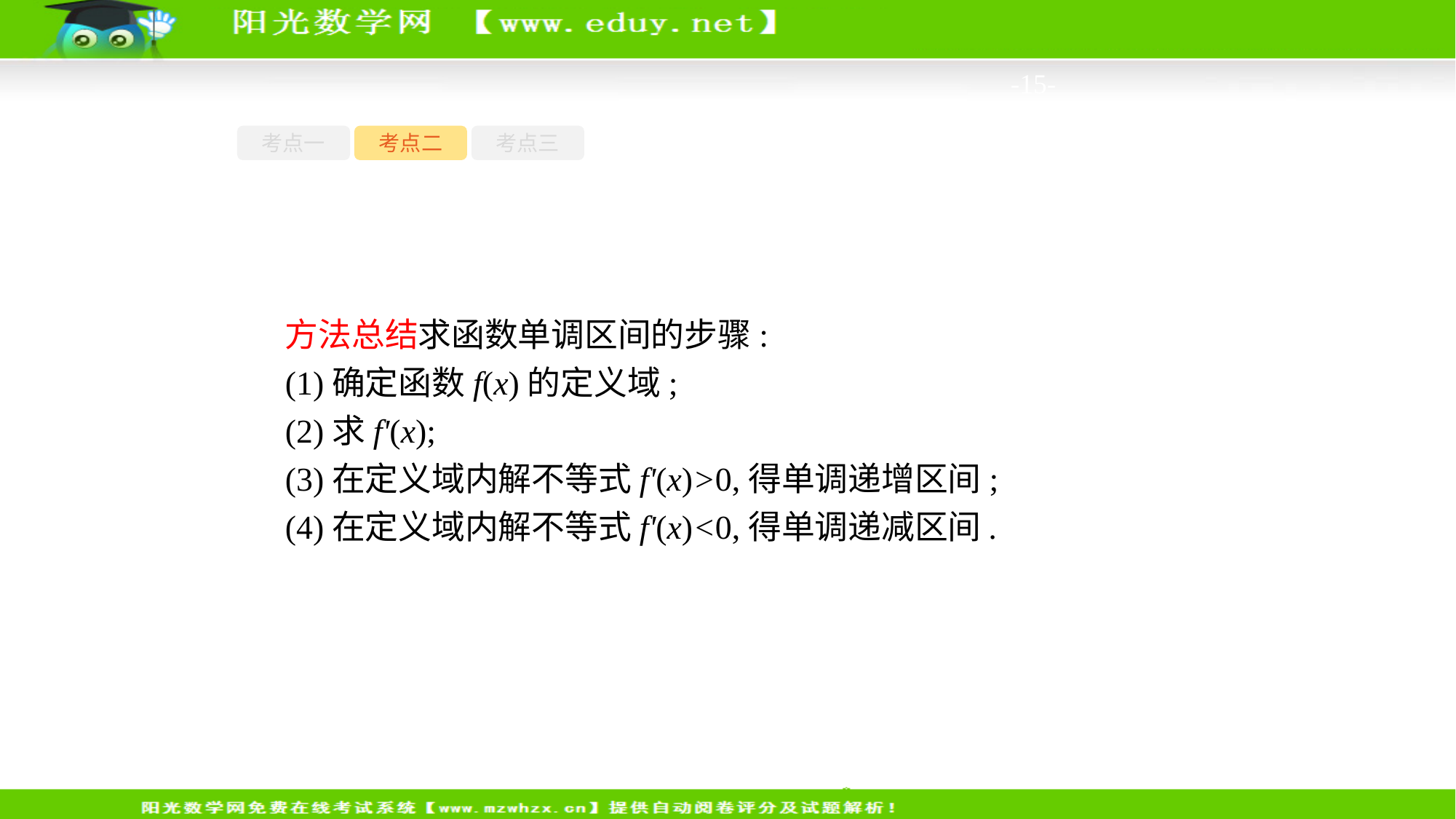

-15-
考点一
考点二
考点三
方法总结求函数单调区间的步骤:
(1)确定函数f(x)的定义域;
(2)求f'(x);
(3)在定义域内解不等式f'(x)>0,得单调递增区间;
(4)在定义域内解不等式f'(x)<0,得单调递减区间.